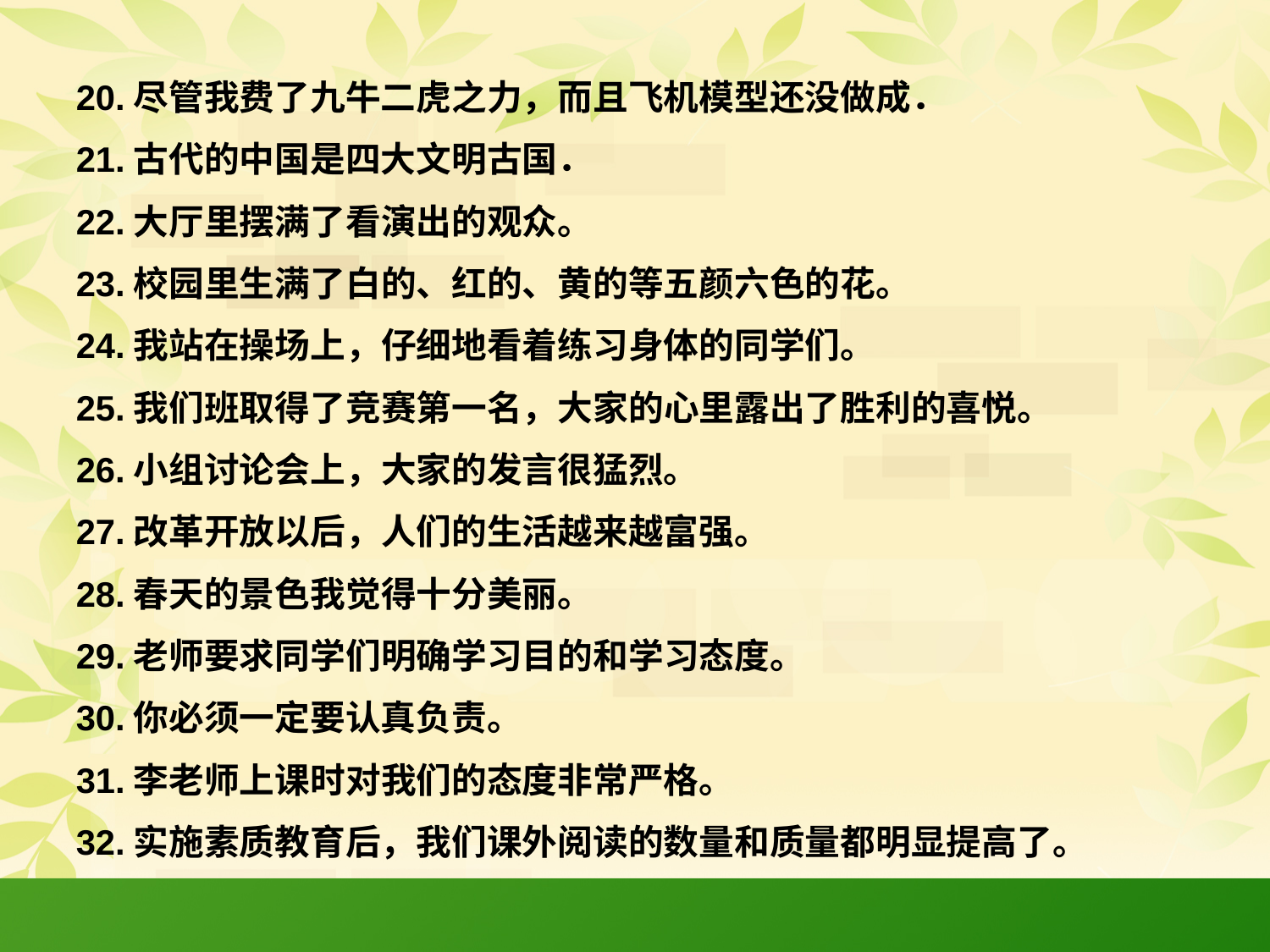

20.尽管我费了九牛二虎之力，而且飞机模型还没做成．
21.古代的中国是四大文明古国．
22.大厅里摆满了看演出的观众。
23.校园里生满了白的、红的、黄的等五颜六色的花。
24.我站在操场上，仔细地看着练习身体的同学们。
25.我们班取得了竞赛第一名，大家的心里露出了胜利的喜悦。
26.小组讨论会上，大家的发言很猛烈。
27.改革开放以后，人们的生活越来越富强。
28.春天的景色我觉得十分美丽。
29.老师要求同学们明确学习目的和学习态度。
30.你必须一定要认真负责。
31.李老师上课时对我们的态度非常严格。
32.实施素质教育后，我们课外阅读的数量和质量都明显提高了。